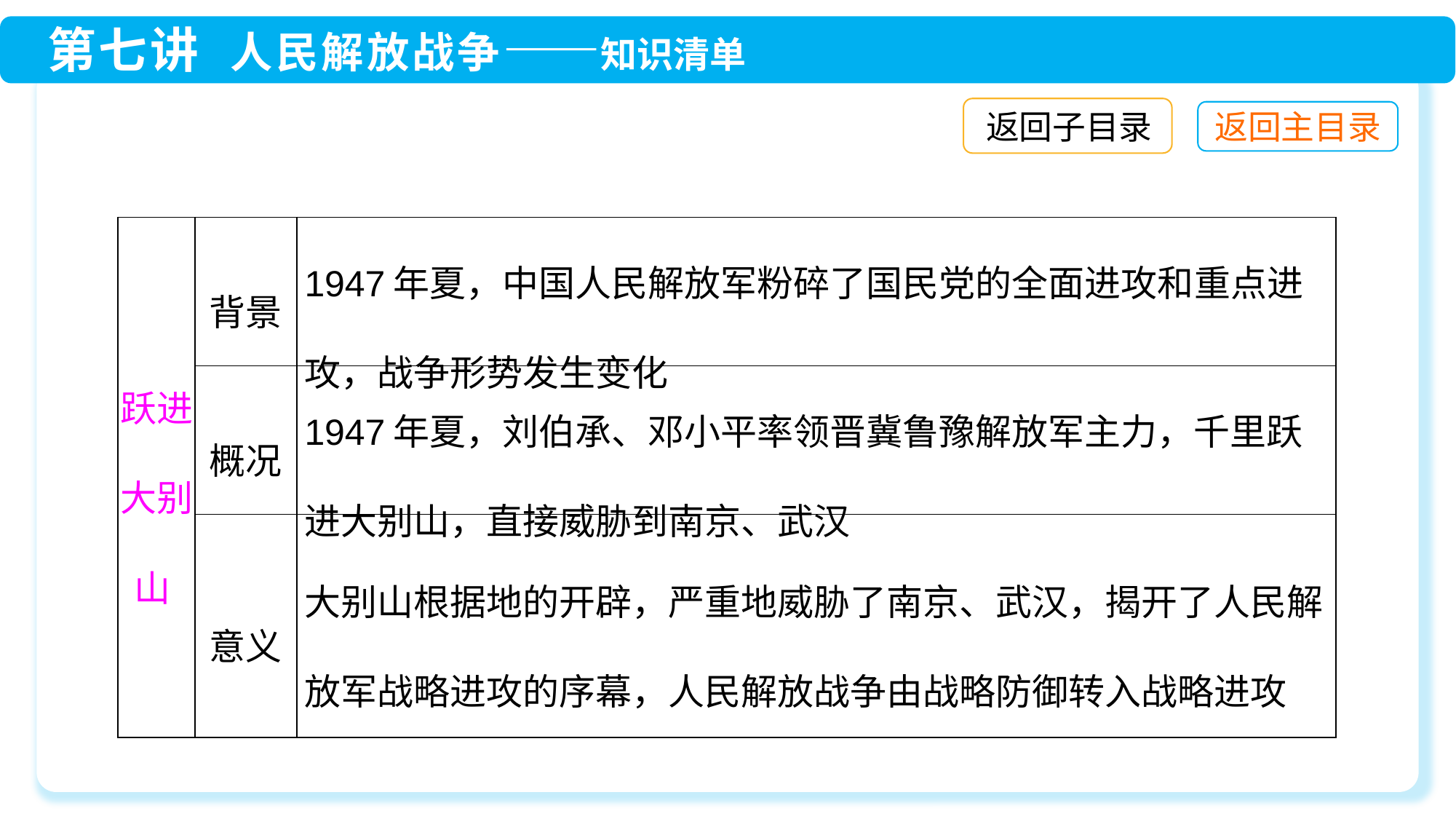

返回子目录
| 跃进大别山 | 背景 | 1947年夏，中国人民解放军粉碎了国民党的全面进攻和重点进攻，战争形势发生变化 |
| --- | --- | --- |
|  | 概况 | 1947年夏，刘伯承、邓小平率领晋冀鲁豫解放军主力，千里跃进大别山，直接威胁到南京、武汉 |
|  | 意义 | 大别山根据地的开辟，严重地威胁了南京、武汉，揭开了人民解放军战略进攻的序幕，人民解放战争由战略防御转入战略进攻 |